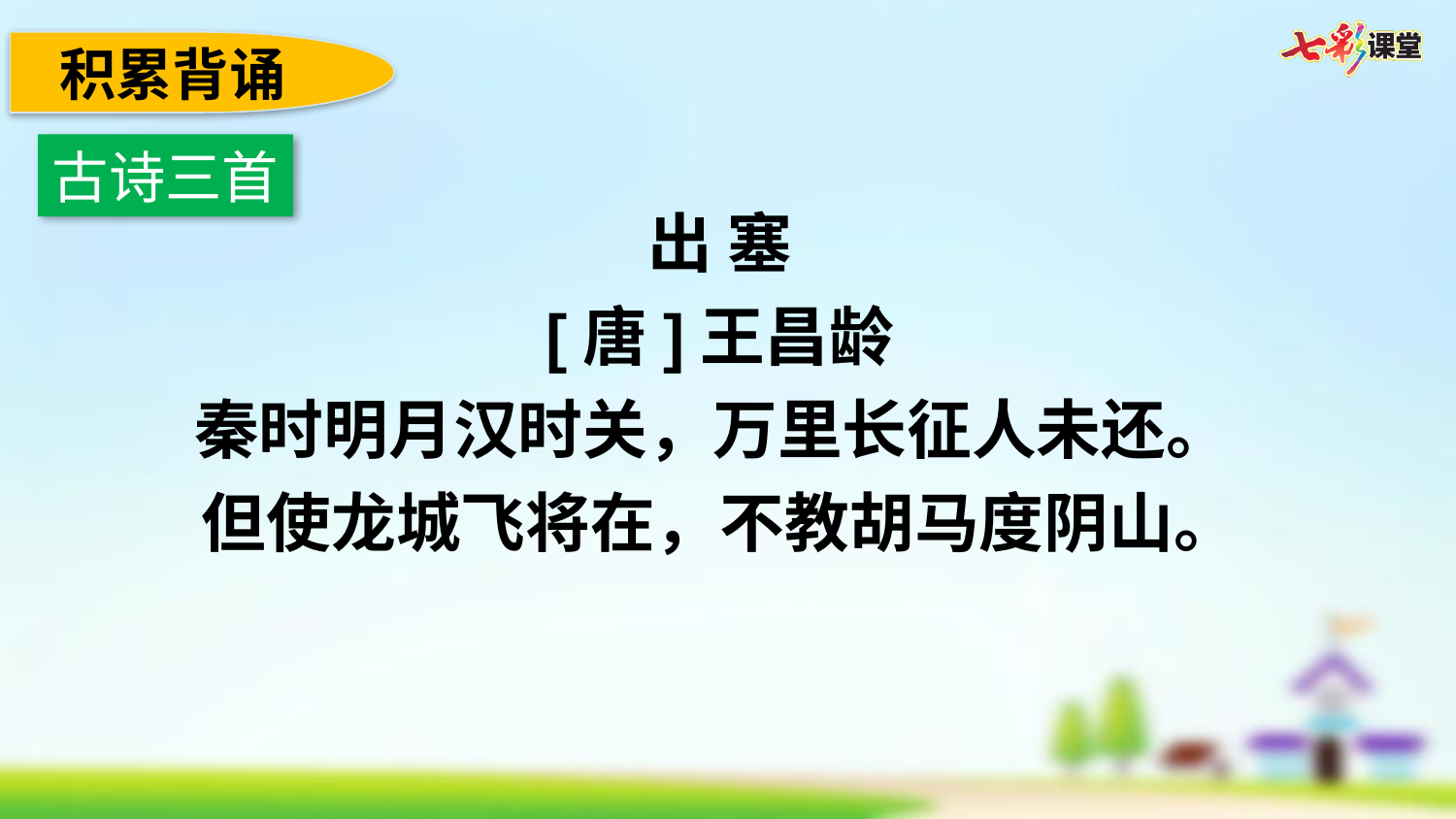

积累背诵
古诗三首
出 塞
[唐]王昌龄
秦时明月汉时关，万里长征人未还。
但使龙城飞将在，不教胡马度阴山。